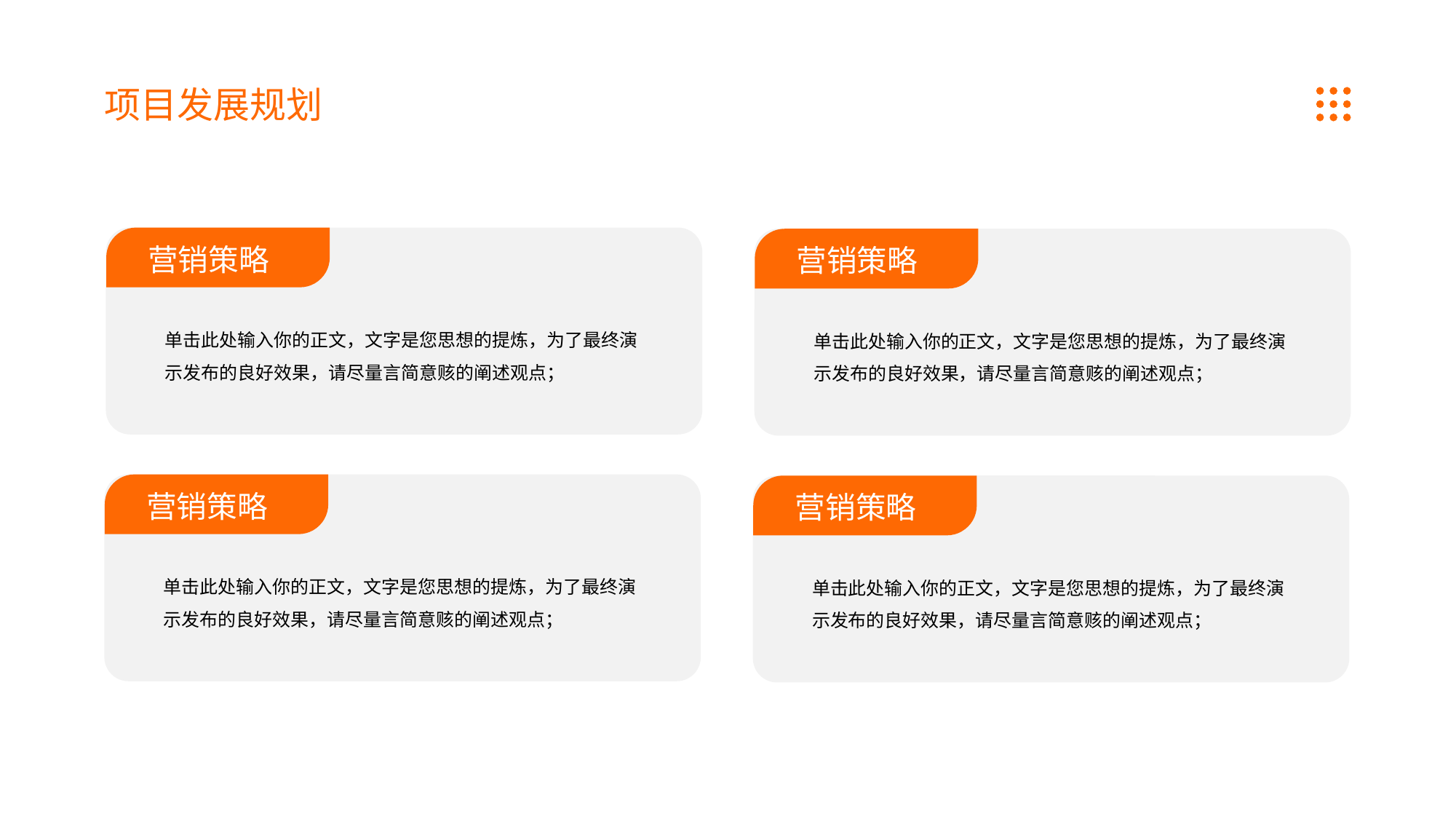

项目发展规划

营销策略
营销策略
单击此处输入你的正文，文字是您思想的提炼，为了最终演示发布的良好效果，请尽量言简意赅的阐述观点；
单击此处输入你的正文，文字是您思想的提炼，为了最终演示发布的良好效果，请尽量言简意赅的阐述观点；

营销策略
营销策略
单击此处输入你的正文，文字是您思想的提炼，为了最终演示发布的良好效果，请尽量言简意赅的阐述观点；
单击此处输入你的正文，文字是您思想的提炼，为了最终演示发布的良好效果，请尽量言简意赅的阐述观点；